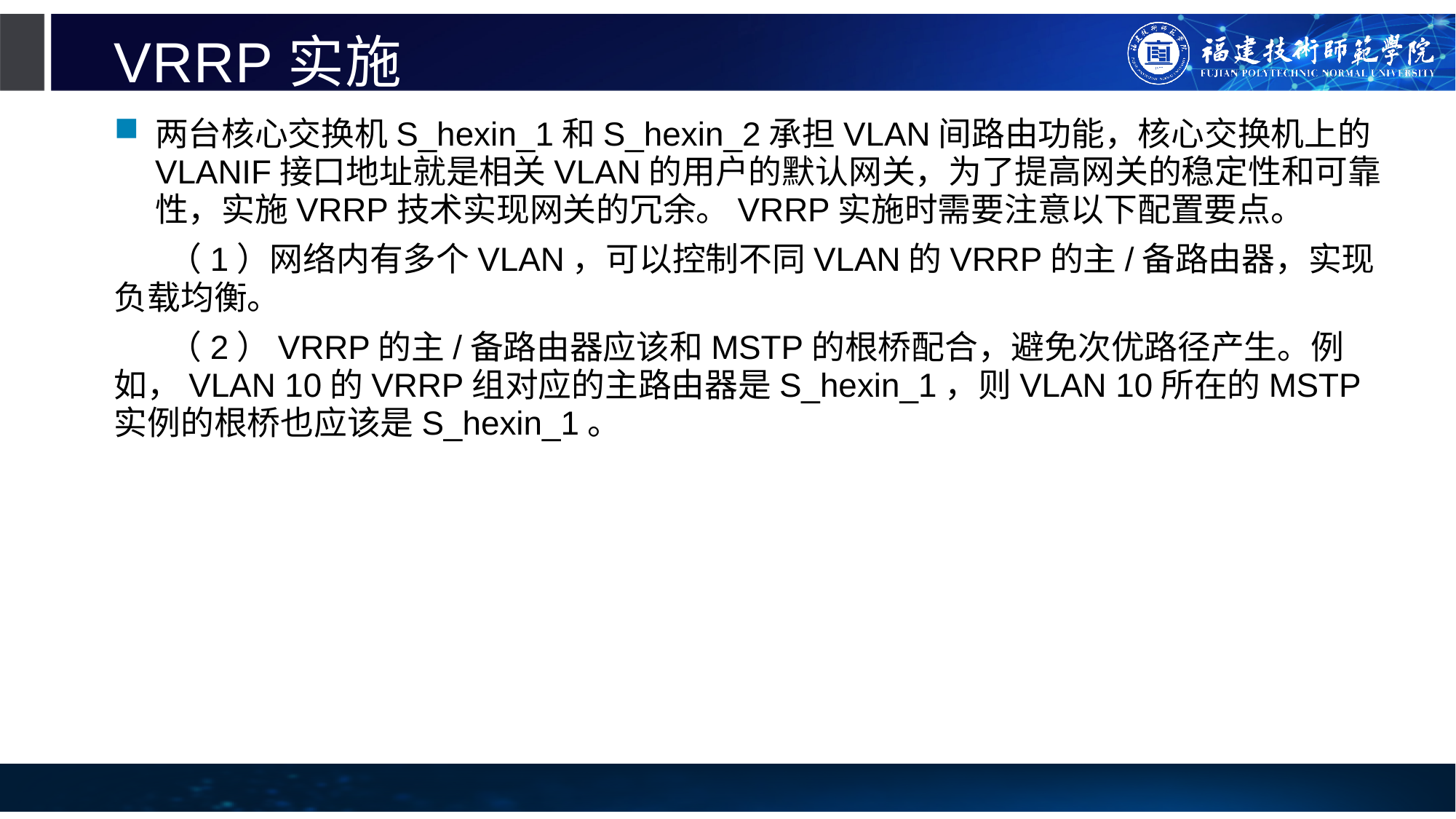

# VRRP实施
两台核心交换机S_hexin_1和S_hexin_2承担VLAN间路由功能，核心交换机上的VLANIF接口地址就是相关VLAN的用户的默认网关，为了提高网关的稳定性和可靠性，实施VRRP技术实现网关的冗余。VRRP实施时需要注意以下配置要点。
（1）网络内有多个VLAN，可以控制不同VLAN的VRRP的主/备路由器，实现负载均衡。
（2）VRRP的主/备路由器应该和MSTP的根桥配合，避免次优路径产生。例如，VLAN 10的VRRP组对应的主路由器是S_hexin_1，则VLAN 10所在的MSTP实例的根桥也应该是S_hexin_1。